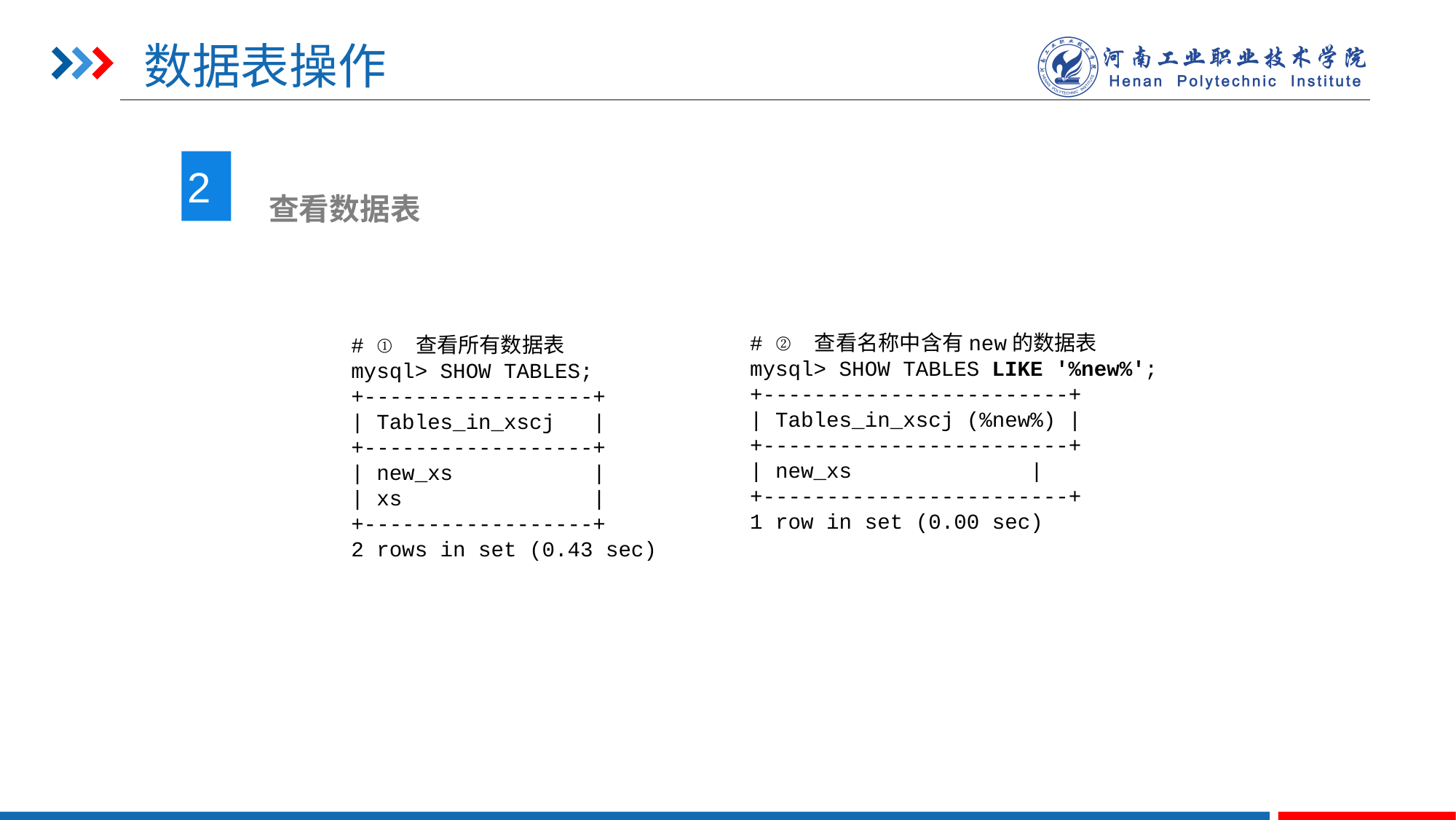

# 数据表操作

2
  查看数据表
# ② 查看名称中含有new的数据表
mysql> SHOW TABLES LIKE '%new%';
+------------------------+
| Tables_in_xscj (%new%) |
+------------------------+
| new_xs              |
+------------------------+
1 row in set (0.00 sec)
# ① 查看所有数据表
mysql> SHOW TABLES;
+------------------+
| Tables_in_xscj   |
+------------------+
| new_xs           |
| xs               |
+------------------+
2 rows in set (0.43 sec)